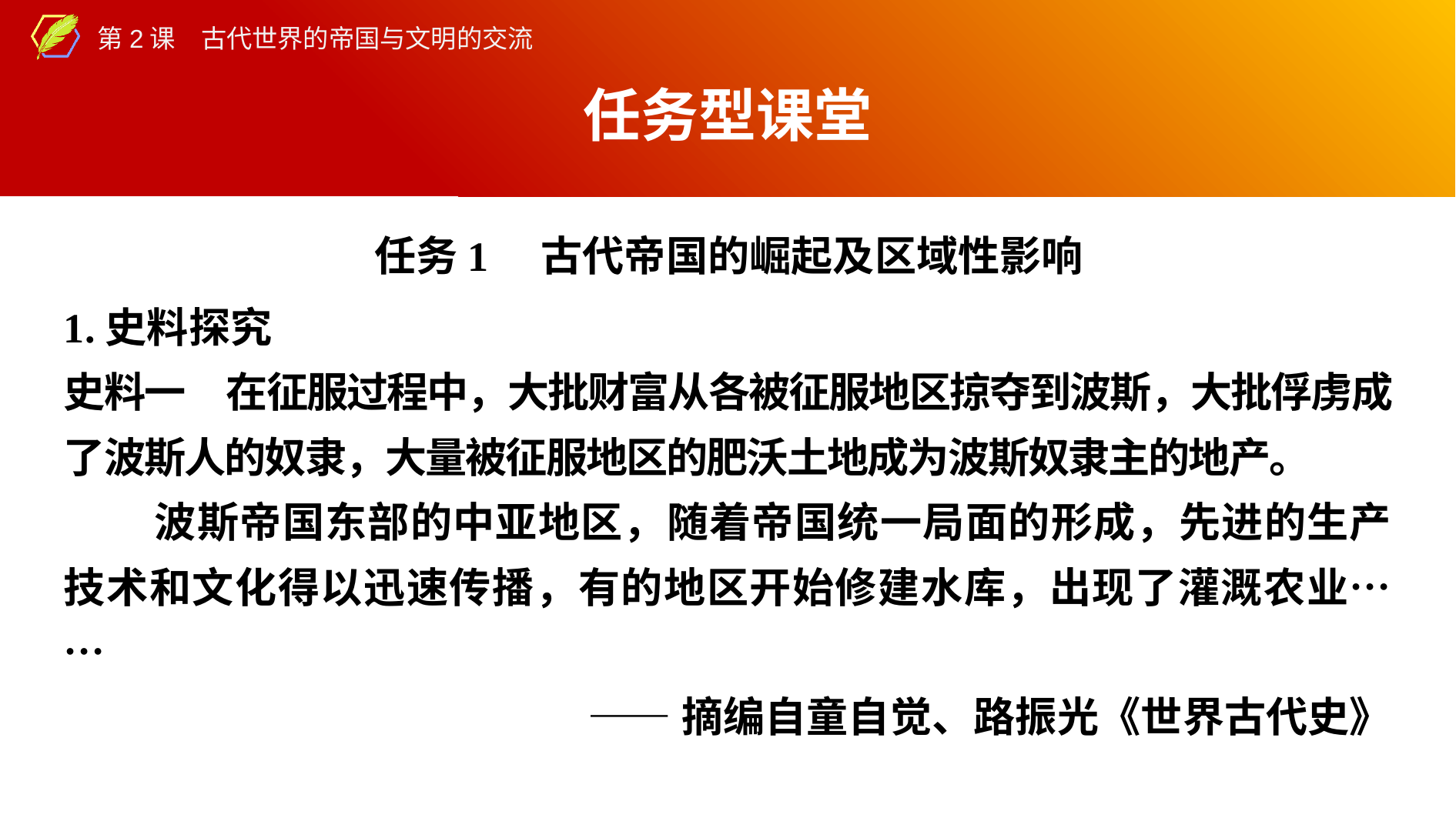

任务型课堂
任务1　古代帝国的崛起及区域性影响
1.史料探究
史料一　在征服过程中，大批财富从各被征服地区掠夺到波斯，大批俘虏成了波斯人的奴隶，大量被征服地区的肥沃土地成为波斯奴隶主的地产。
波斯帝国东部的中亚地区，随着帝国统一局面的形成，先进的生产技术和文化得以迅速传播，有的地区开始修建水库，出现了灌溉农业……
——摘编自童自觉、路振光《世界古代史》